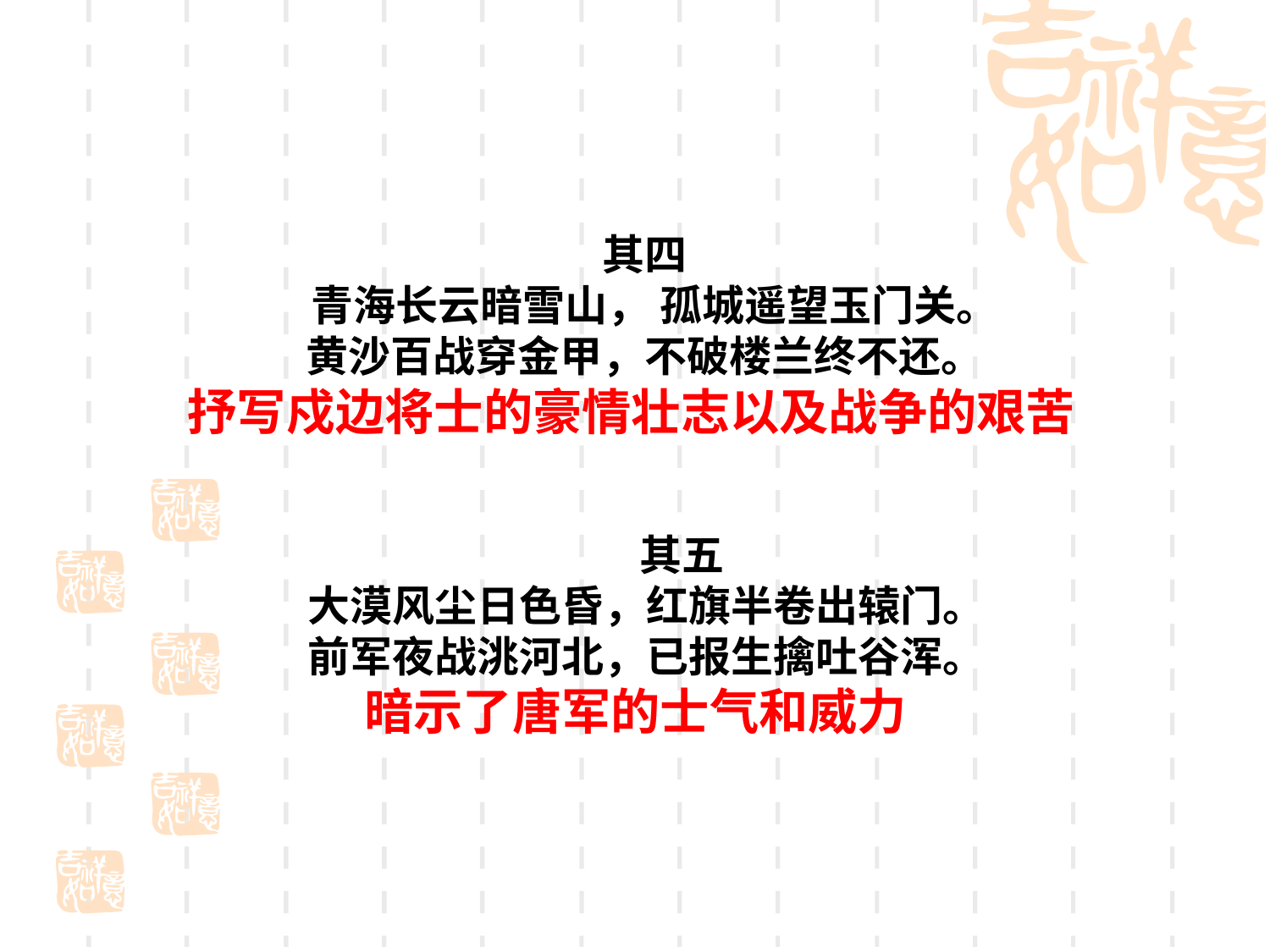

其四
 青海长云暗雪山， 孤城遥望玉门关。
黄沙百战穿金甲，不破楼兰终不还。
抒写戍边将士的豪情壮志以及战争的艰苦
其五
大漠风尘日色昏，红旗半卷出辕门。
前军夜战洮河北，已报生擒吐谷浑。
    暗示了唐军的士气和威力